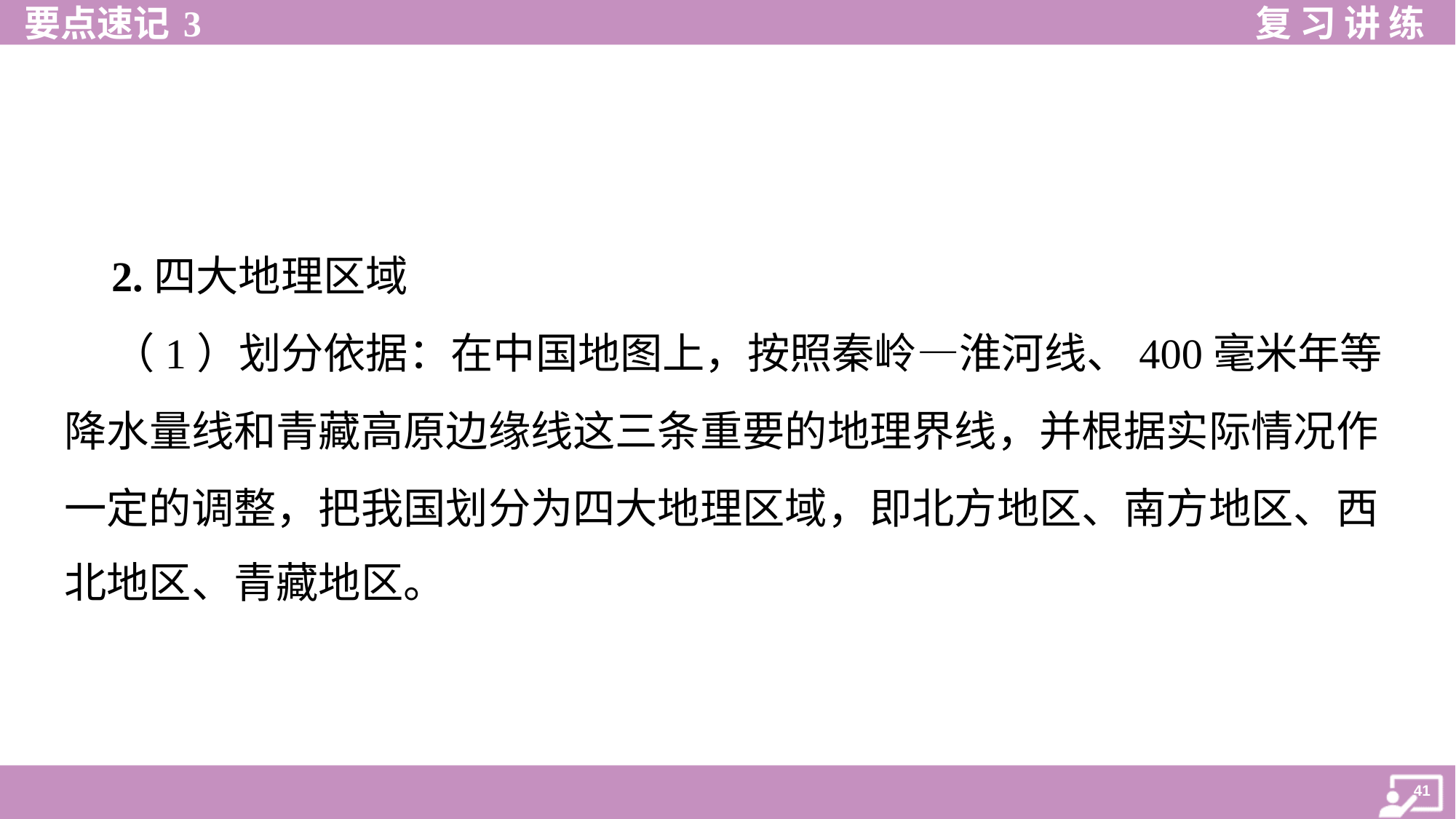

2.四大地理区域
    （1）划分依据：在中国地图上，按照秦岭—淮河线、400毫米年等
降水量线和青藏高原边缘线这三条重要的地理界线，并根据实际情况作
一定的调整，把我国划分为四大地理区域，即北方地区、南方地区、西
北地区、青藏地区。